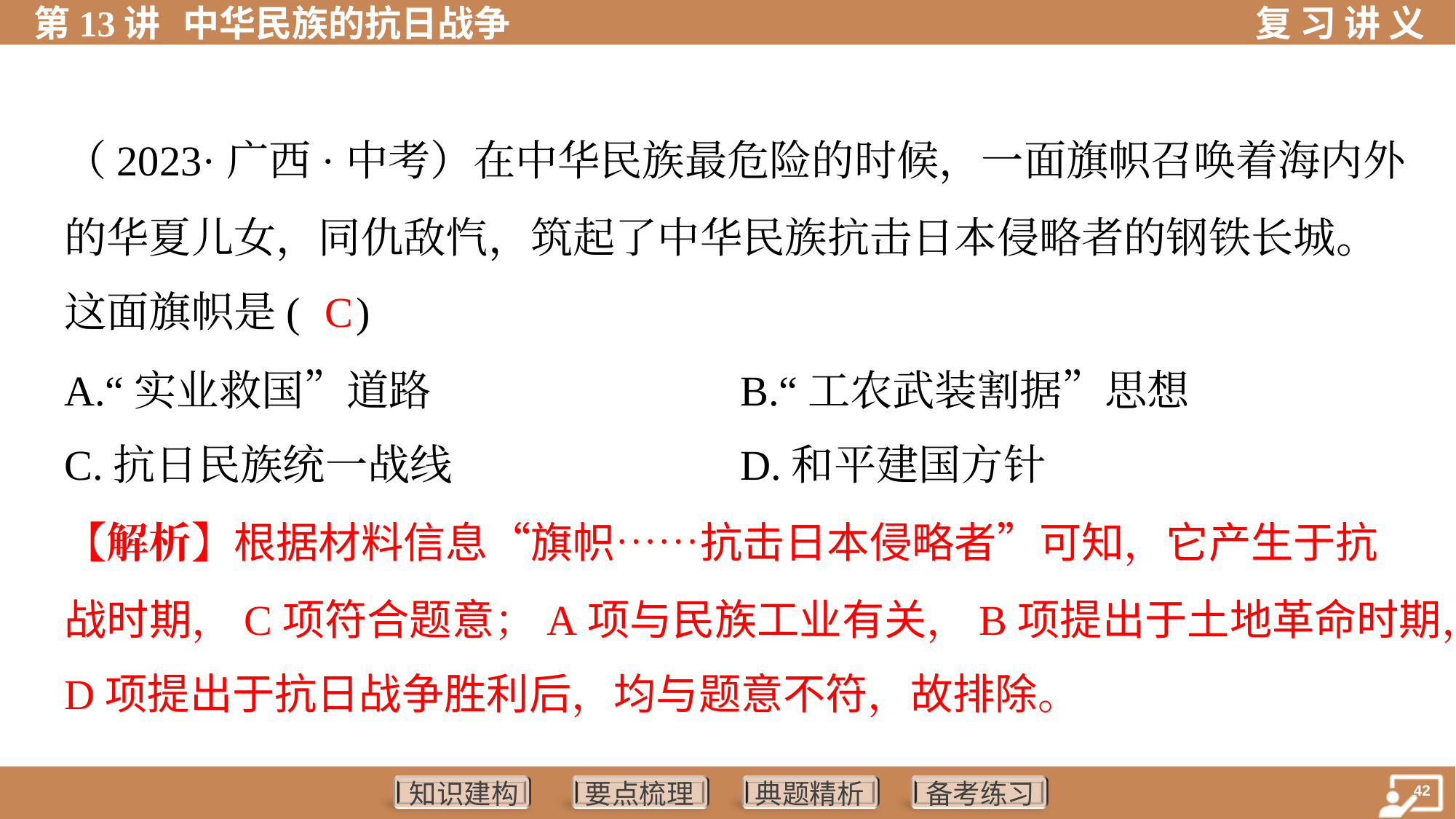

（2023·广西·中考）在中华民族最危险的时候，一面旗帜召唤着海内外
的华夏儿女，同仇敌忾，筑起了中华民族抗击日本侵略者的钢铁长城。
这面旗帜是(     )
C
A.“实业救国”道路	B.“工农武装割据”思想
C.抗日民族统一战线	D.和平建国方针
【解析】根据材料信息“旗帜……抗击日本侵略者”可知，它产生于抗
战时期，C项符合题意；A项与民族工业有关，B项提出于土地革命时期，
D项提出于抗日战争胜利后，均与题意不符，故排除。